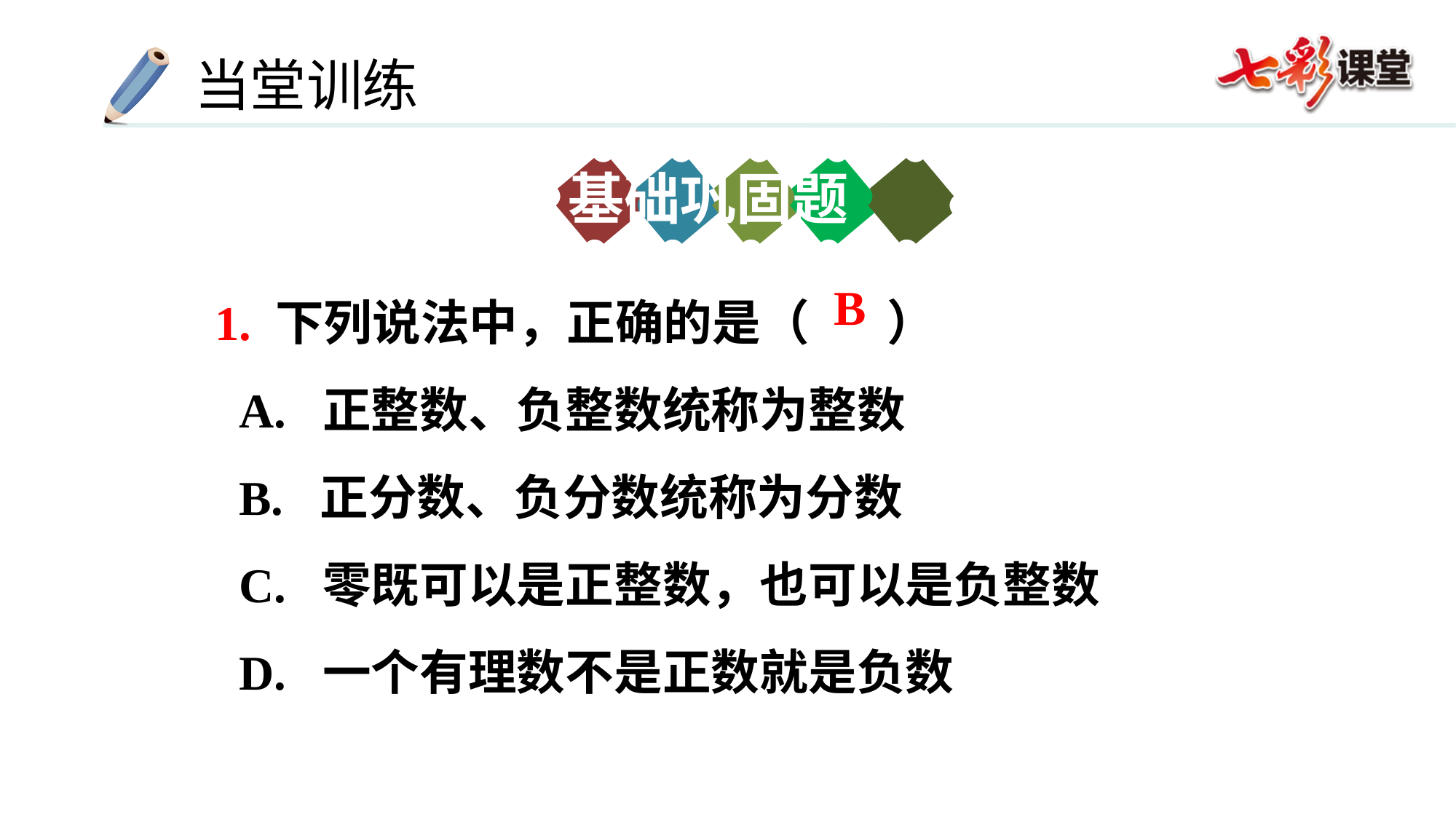

基础巩固题

1. 下列说法中，正确的是（       ）
  A.  正整数、负整数统称为整数
  B.  正分数、负分数统称为分数
  C.  零既可以是正整数，也可以是负整数
  D.  一个有理数不是正数就是负数
B